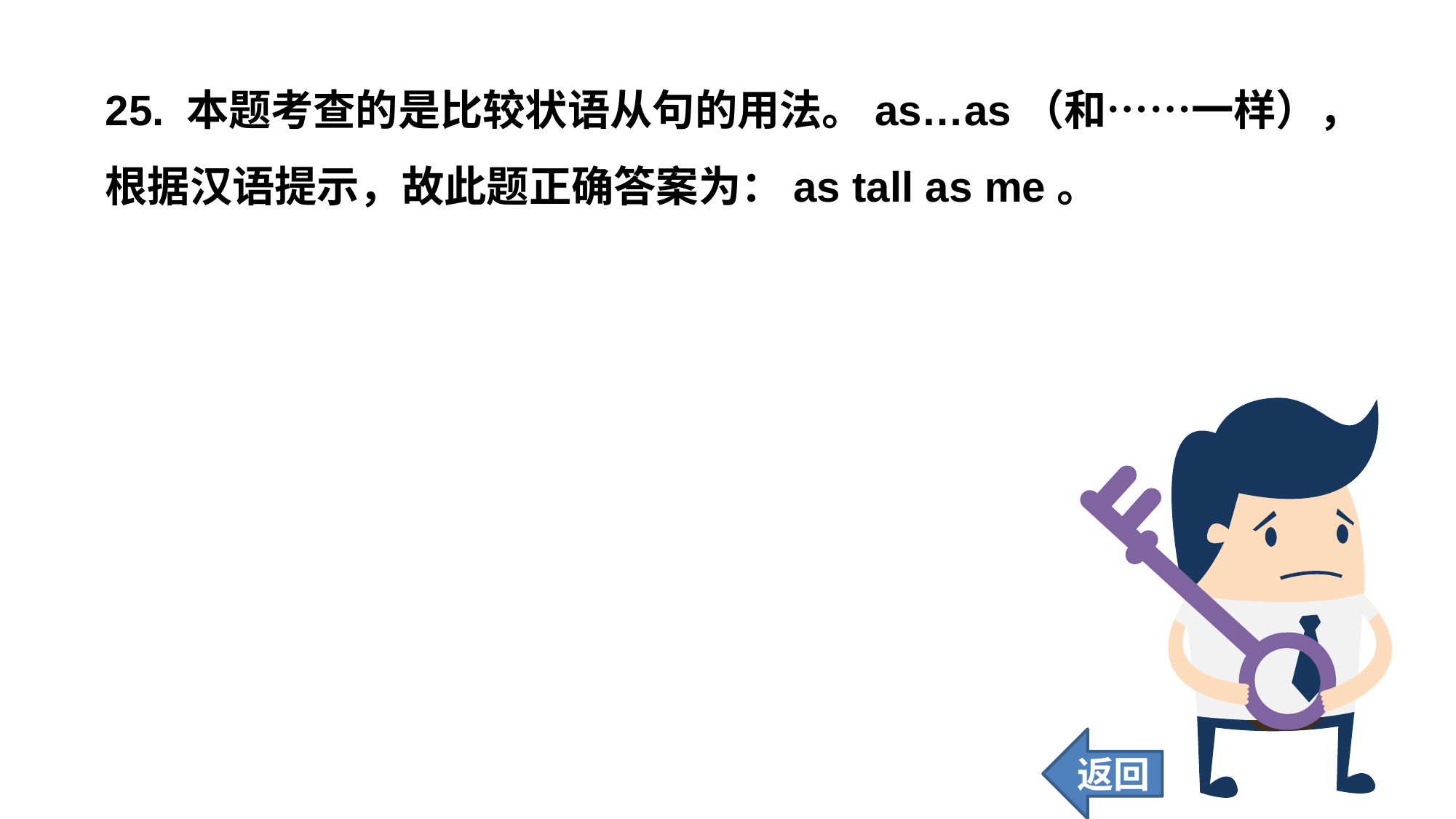

25. 本题考查的是比较状语从句的用法。as…as（和……一样），根据汉语提示，故此题正确答案为：as tall as me。

返回
170